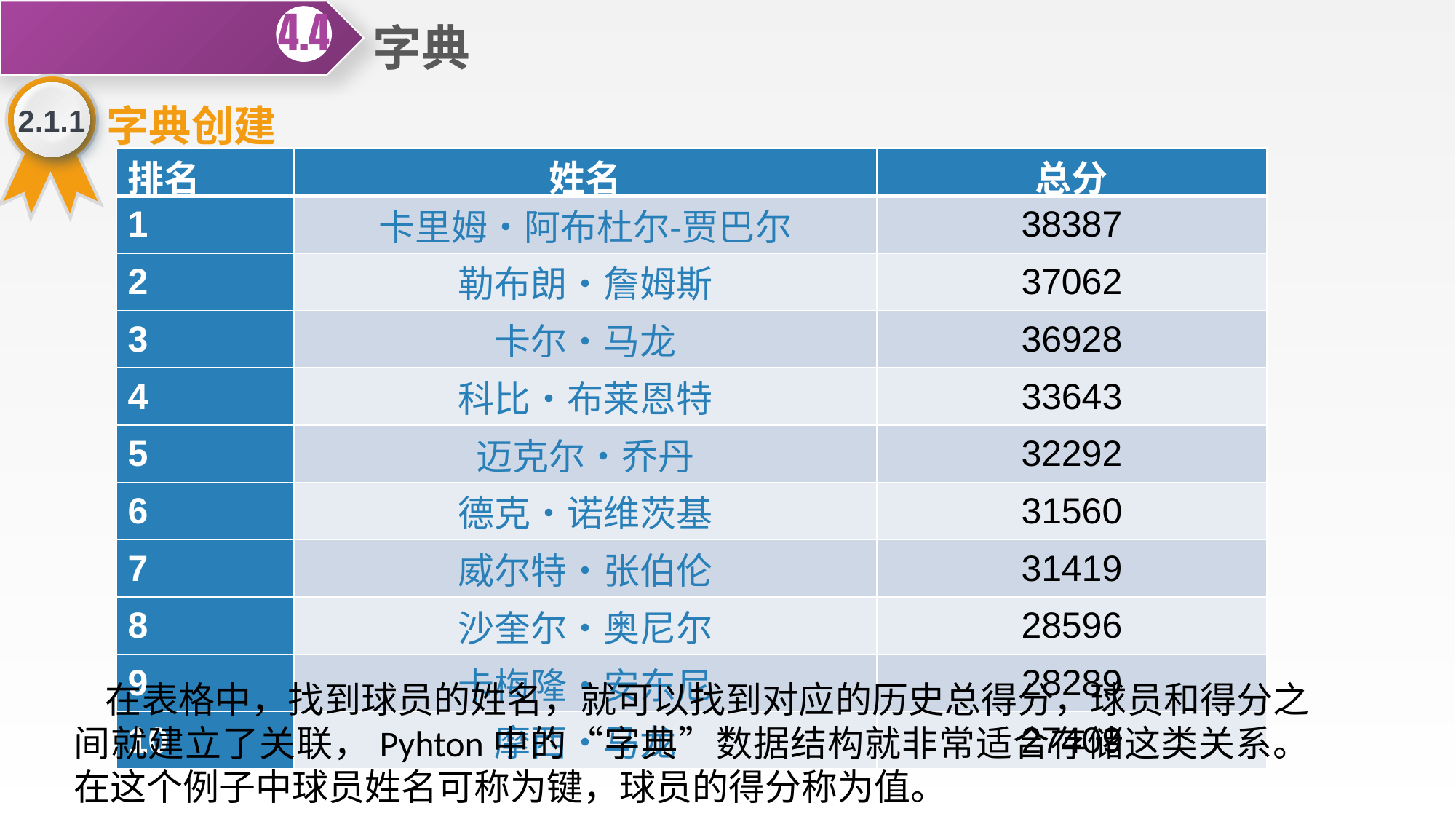

字典

4.4

2.1.1

字典创建
| 排名 | 姓名 | 总分 |
| --- | --- | --- |
| 1 | 卡里姆·阿布杜尔-贾巴尔 | 38387 |
| 2 | 勒布朗·詹姆斯 | 37062 |
| 3 | 卡尔·马龙 | 36928 |
| 4 | 科比·布莱恩特 | 33643 |
| 5 | 迈克尔·乔丹 | 32292 |
| 6 | 德克·诺维茨基 | 31560 |
| 7 | 威尔特·张伯伦 | 31419 |
| 8 | 沙奎尔·奥尼尔 | 28596 |
| 9 | 卡梅隆·安东尼 | 28289 |
| 10 | 摩西·马龙 | 27409 |
在表格中，找到球员的姓名，就可以找到对应的历史总得分，球员和得分之间就建立了关联，Pyhton中的“字典”数据结构就非常适合存储这类关系。在这个例子中球员姓名可称为键，球员的得分称为值。